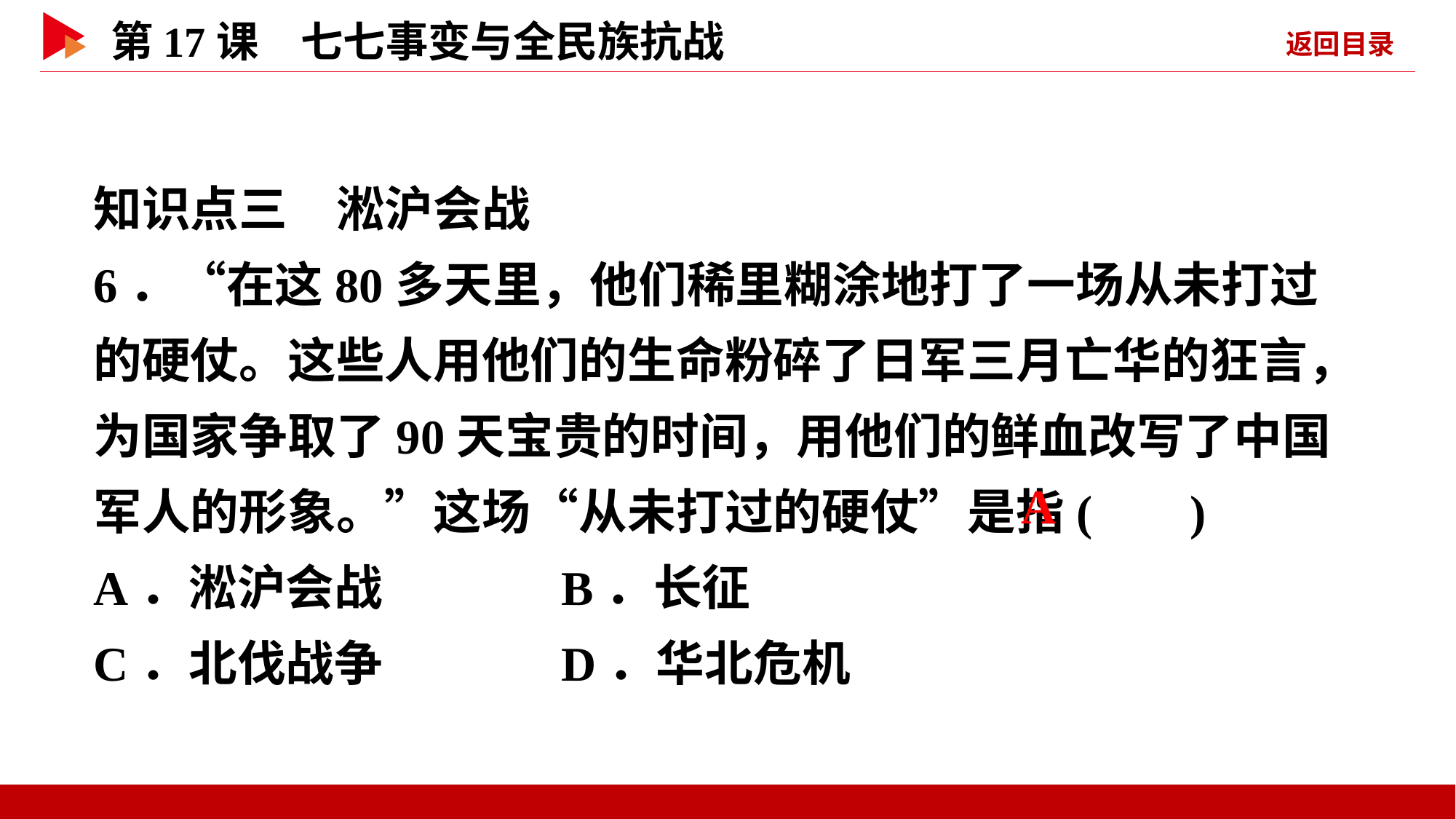

知识点三　淞沪会战
6．“在这80多天里，他们稀里糊涂地打了一场从未打过的硬仗。这些人用他们的生命粉碎了日军三月亡华的狂言，为国家争取了90天宝贵的时间，用他们的鲜血改写了中国军人的形象。”这场“从未打过的硬仗”是指(        )
A．淞沪会战               B．长征
C．北伐战争               D．华北危机
   A